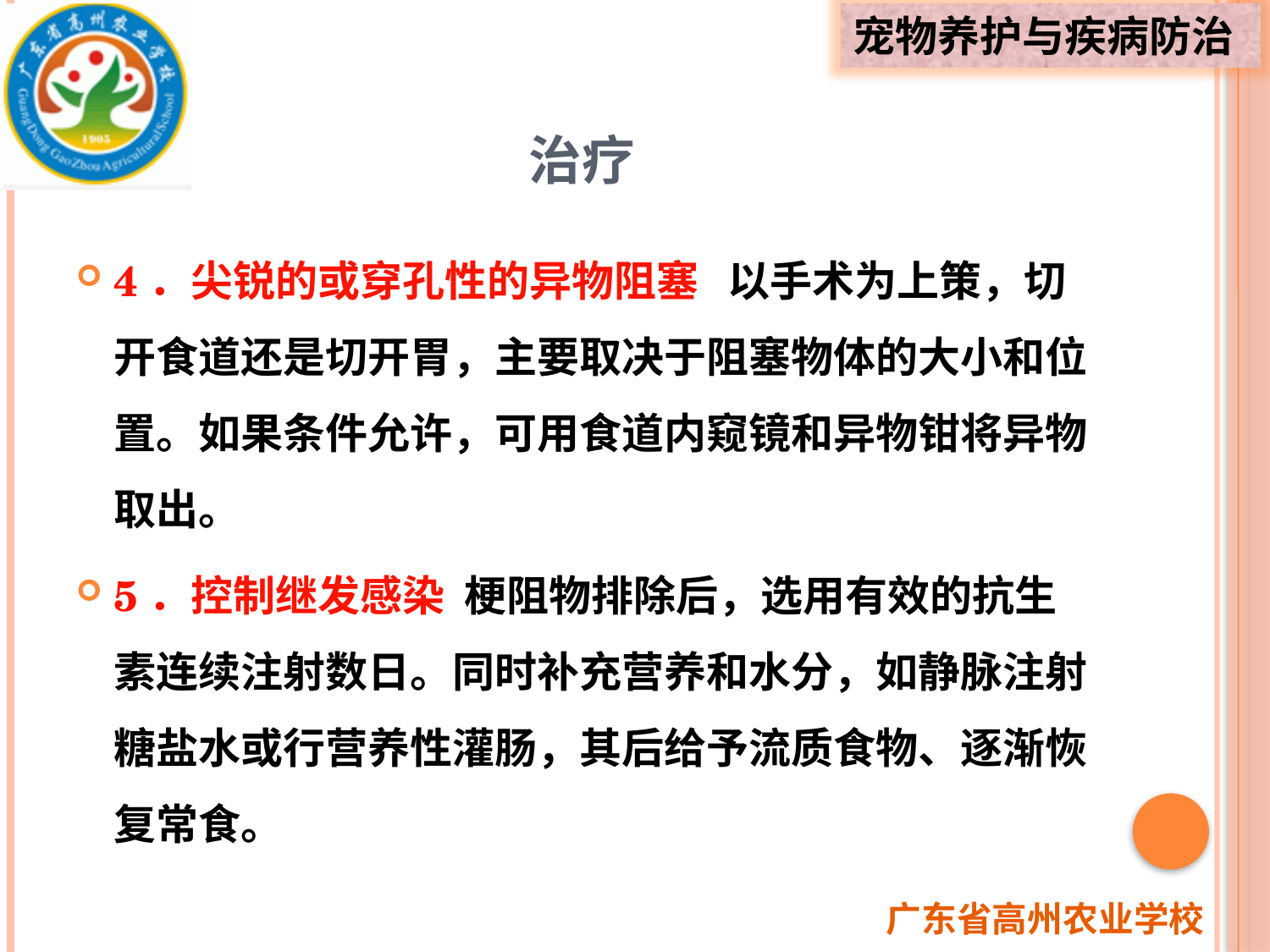

# 治疗
4．尖锐的或穿孔性的异物阻塞   以手术为上策，切开食道还是切开胃，主要取决于阻塞物体的大小和位置。如果条件允许，可用食道内窥镜和异物钳将异物取出。
5．控制继发感染  梗阻物排除后，选用有效的抗生素连续注射数日。同时补充营养和水分，如静脉注射糖盐水或行营养性灌肠，其后给予流质食物、逐渐恢复常食。